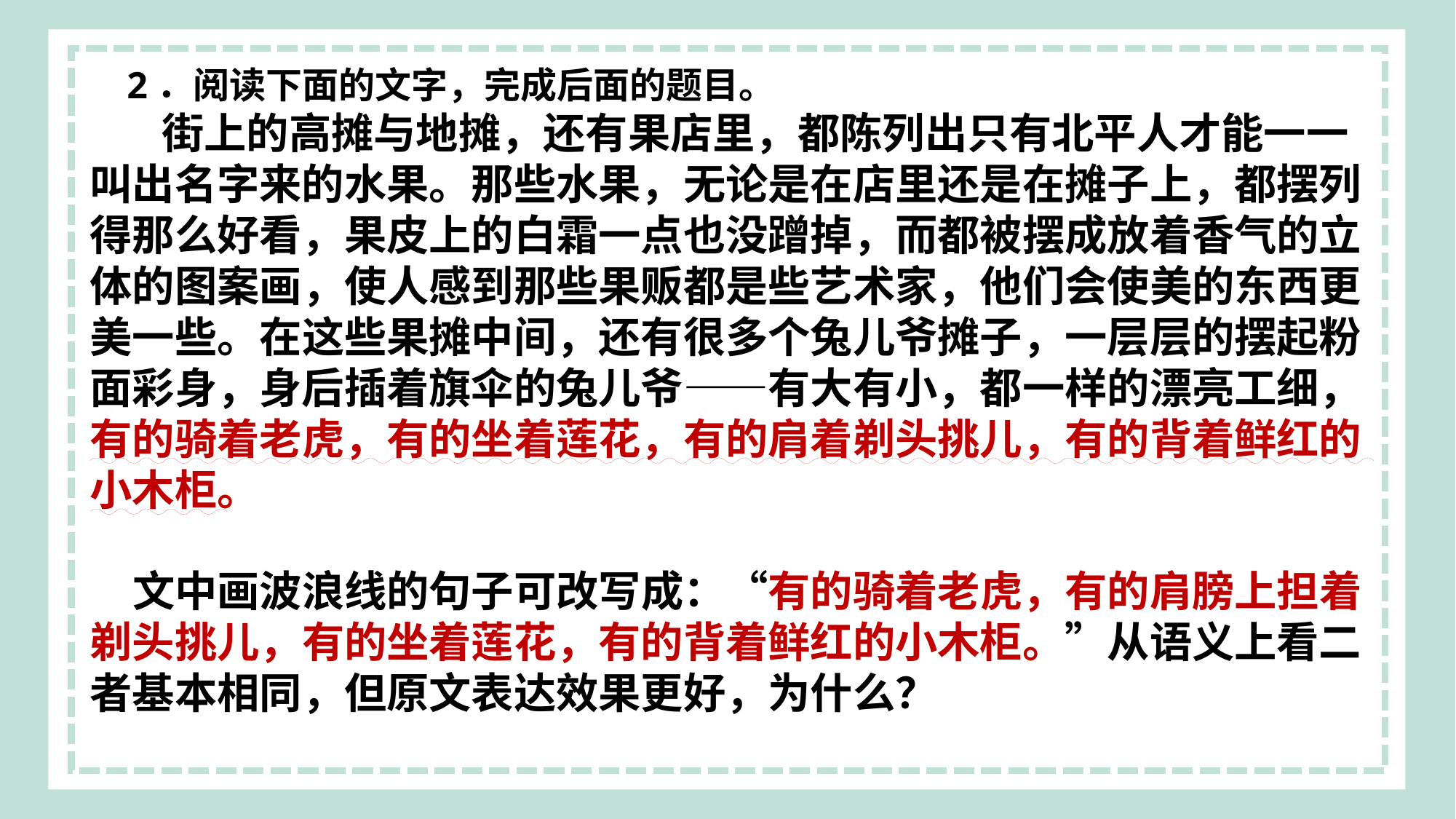

2．阅读下面的文字，完成后面的题目。
  街上的高摊与地摊，还有果店里，都陈列出只有北平人才能一一叫出名字来的水果。那些水果，无论是在店里还是在摊子上，都摆列得那么好看，果皮上的白霜一点也没蹭掉，而都被摆成放着香气的立体的图案画，使人感到那些果贩都是些艺术家，他们会使美的东西更美一些。在这些果摊中间，还有很多个兔儿爷摊子，一层层的摆起粉面彩身，身后插着旗伞的兔儿爷——有大有小，都一样的漂亮工细，有的骑着老虎，有的坐着莲花，有的肩着剃头挑儿，有的背着鲜红的小木柜。

文中画波浪线的句子可改写成：“有的骑着老虎，有的肩膀上担着剃头挑儿，有的坐着莲花，有的背着鲜红的小木柜。”从语义上看二者基本相同，但原文表达效果更好，为什么？